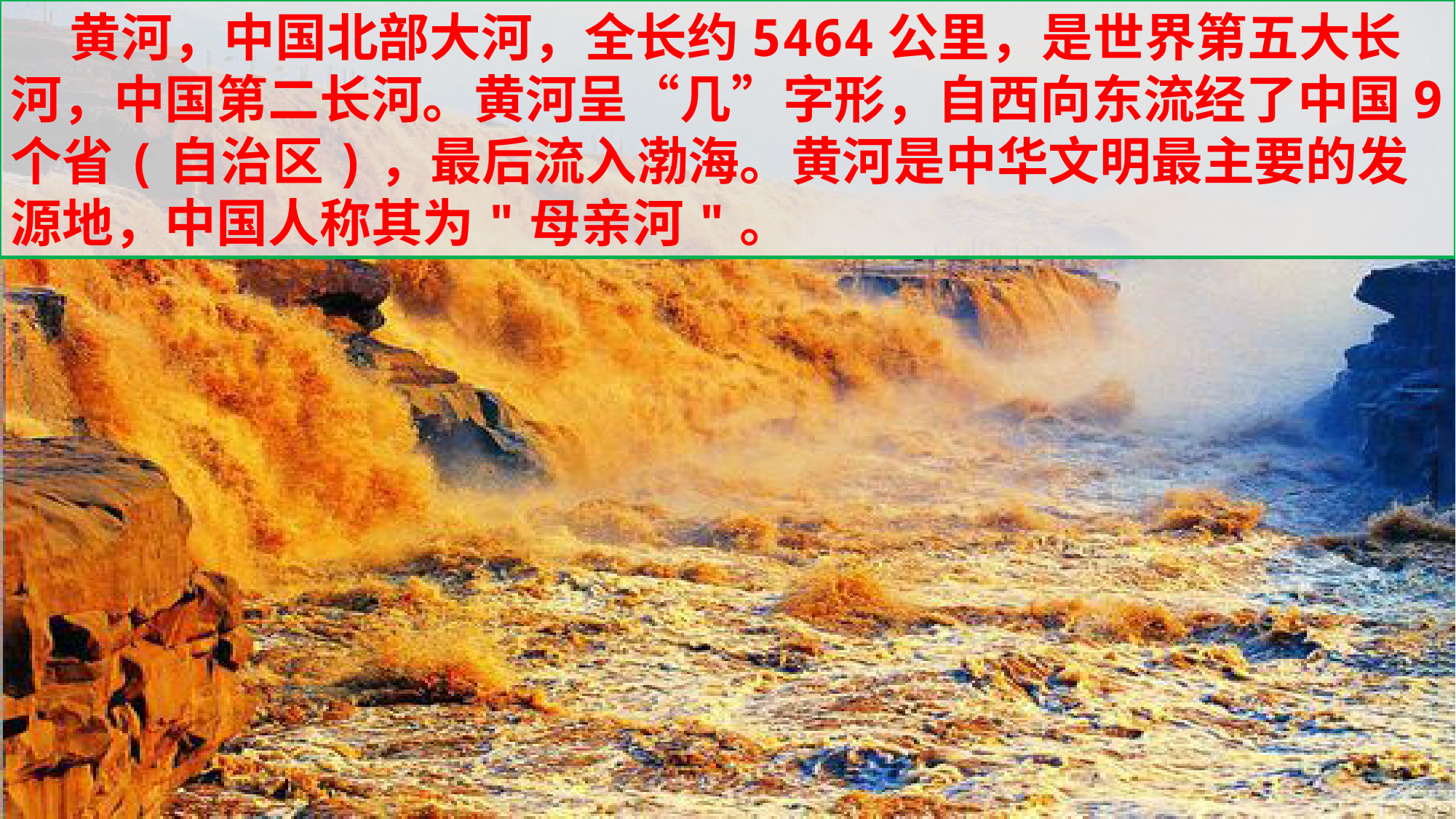

黄河，中国北部大河，全长约5464公里，是世界第五大长河，中国第二长河。黄河呈“几”字形，自西向东流经了中国9个省(自治区)，最后流入渤海。黄河是中华文明最主要的发源地，中国人称其为"母亲河"。